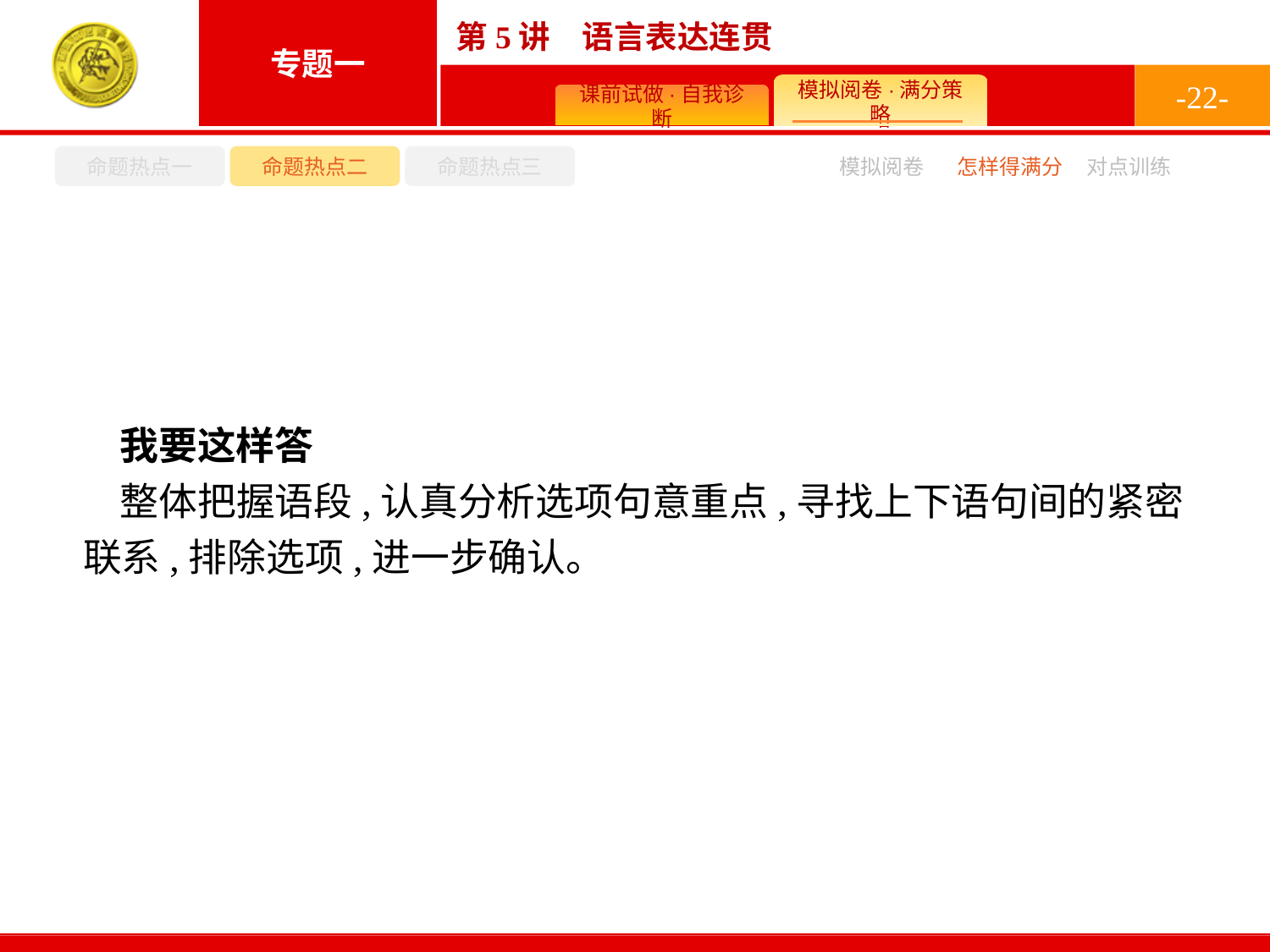

-22-
命题热点一
命题热点二
命题热点三
怎样得满分
模拟阅卷
对点训练
我要这样答
整体把握语段,认真分析选项句意重点,寻找上下语句间的紧密联系,排除选项,进一步确认。